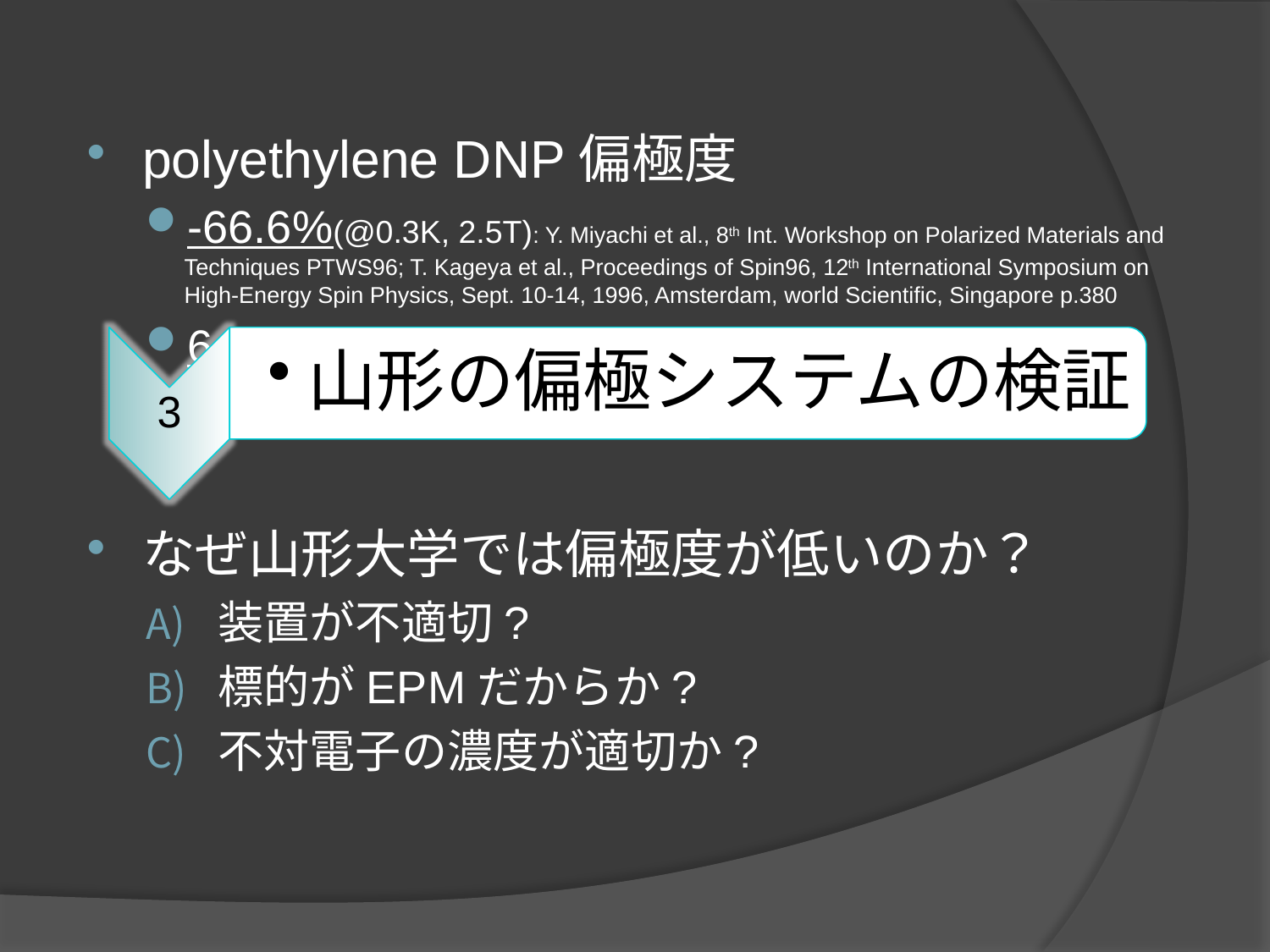

#
polyethylene DNP偏極度
-66.6%(@0.3K, 2.5T): Y. Miyachi et al., 8th Int. Workshop on Polarized Materials and Techniques PTWS96; T. Kageya et al., Proceedings of Spin96, 12th International Symposium on High-Energy Spin Physics, Sept. 10-14, 1996, Amsterdam, world Scientific, Singapore p.380
64%(@0.3K, 2.5T): B. Van den Brandt et al. Nucl. Instr. And Meth.  A356 (1995) 36.
32%(@1.4K, 3.35T): T. Kumada et al., (private communication)

なぜ山形大学では偏極度が低いのか？
装置が不適切?
標的がEPMだからか?
不対電子の濃度が適切か?

3

山形の偏極システムの検証